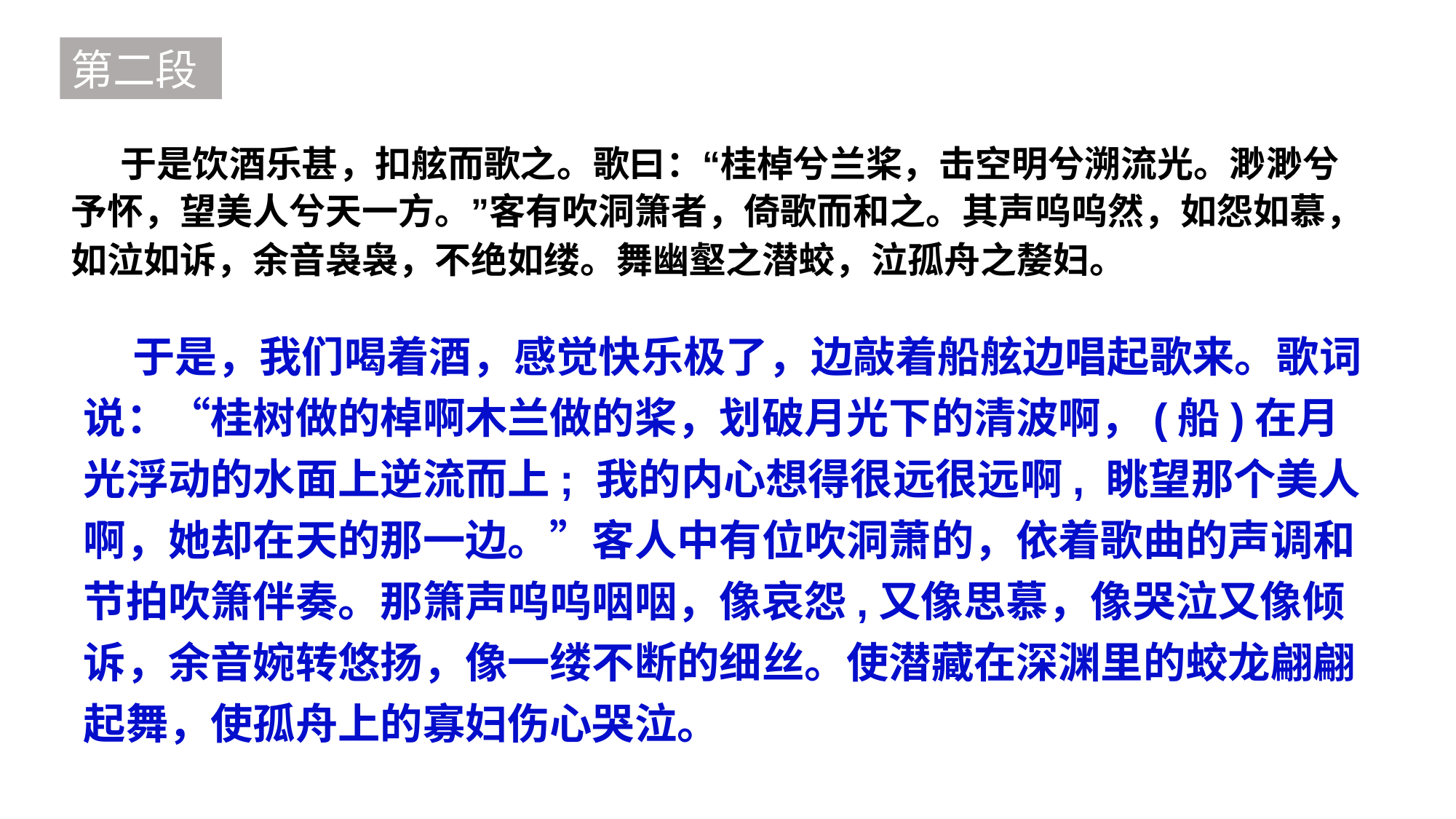

第二段
    于是饮酒乐甚，扣舷而歌之。歌曰：“桂棹兮兰桨，击空明兮溯流光。渺渺兮予怀，望美人兮天一方。”客有吹洞箫者，倚歌而和之。其声呜呜然，如怨如慕，如泣如诉，余音袅袅，不绝如缕。舞幽壑之潜蛟，泣孤舟之嫠妇。
    于是，我们喝着酒，感觉快乐极了，边敲着船舷边唱起歌来。歌词说：“桂树做的棹啊木兰做的桨，划破月光下的清波啊，(船)在月光浮动的水面上逆流而上; 我的内心想得很远很远啊, 眺望那个美人啊，她却在天的那一边。”客人中有位吹洞萧的，依着歌曲的声调和节拍吹箫伴奏。那箫声呜呜咽咽，像哀怨,又像思慕，像哭泣又像倾诉，余音婉转悠扬，像一缕不断的细丝。使潜藏在深渊里的蛟龙翩翩起舞，使孤舟上的寡妇伤心哭泣。